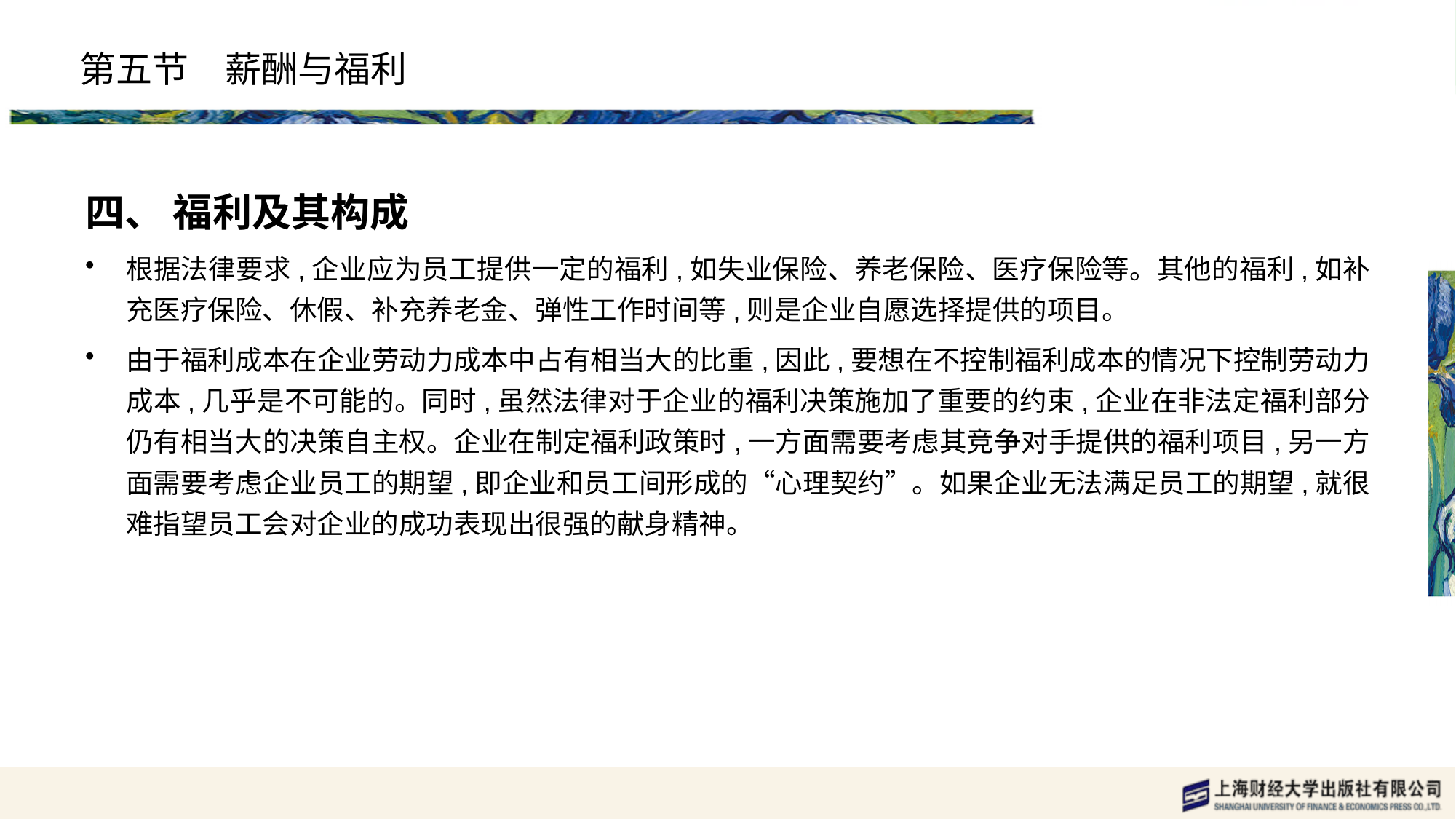

# 第五节　薪酬与福利
四、 福利及其构成
根据法律要求,企业应为员工提供一定的福利,如失业保险、养老保险、医疗保险等。其他的福利,如补充医疗保险、休假、补充养老金、弹性工作时间等,则是企业自愿选择提供的项目。
由于福利成本在企业劳动力成本中占有相当大的比重,因此,要想在不控制福利成本的情况下控制劳动力成本,几乎是不可能的。同时,虽然法律对于企业的福利决策施加了重要的约束,企业在非法定福利部分仍有相当大的决策自主权。企业在制定福利政策时,一方面需要考虑其竞争对手提供的福利项目,另一方面需要考虑企业员工的期望,即企业和员工间形成的“心理契约”。如果企业无法满足员工的期望,就很难指望员工会对企业的成功表现出很强的献身精神。